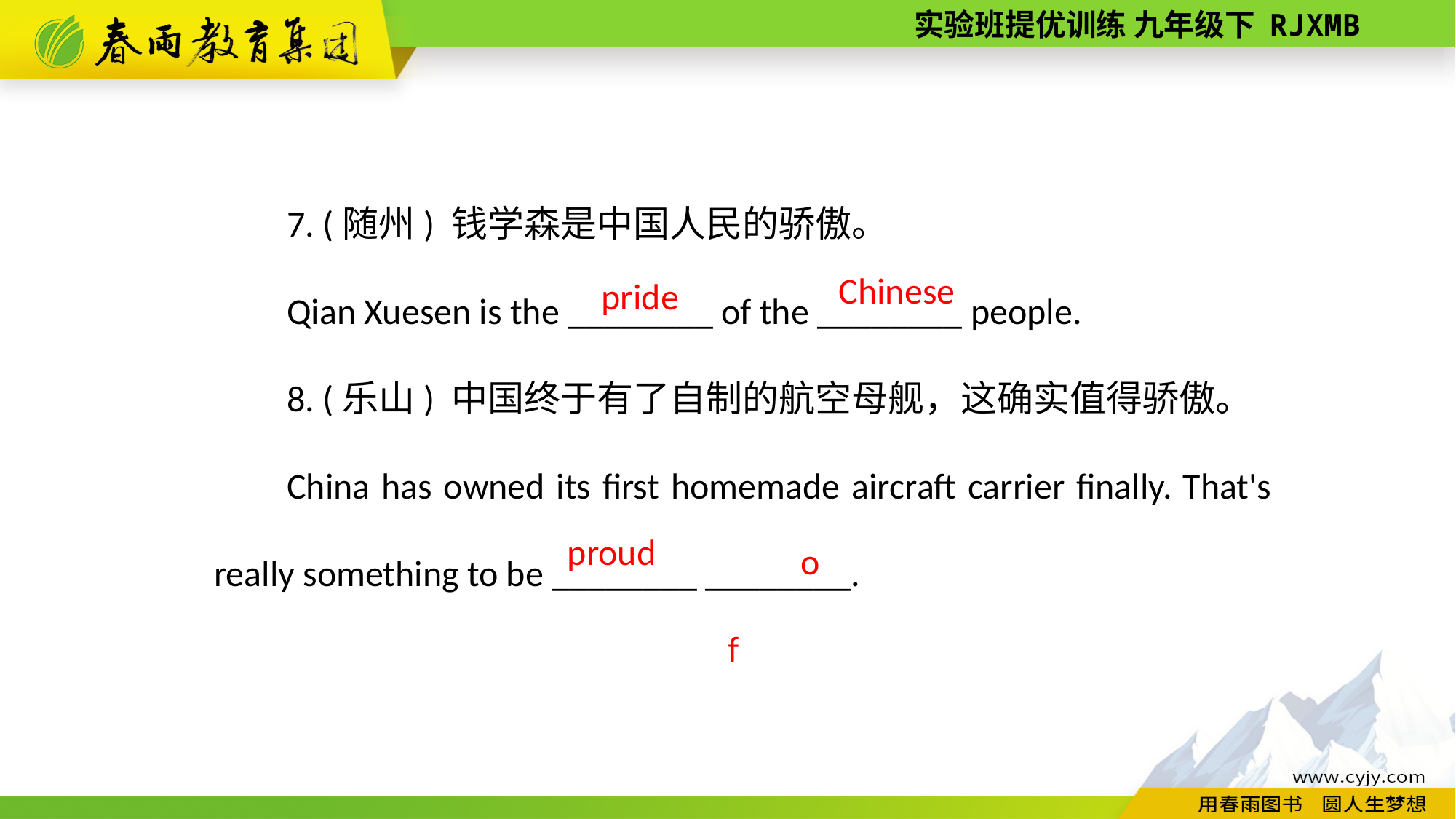

7. (随州) 钱学森是中国人民的骄傲。
Qian Xuesen is the ________ of the ________ people.
8. (乐山) 中国终于有了自制的航空母舰，这确实值得骄傲。
China has owned its first homemade aircraft carrier finally. That's really something to be ________ ________.
Chinese
pride
of
proud